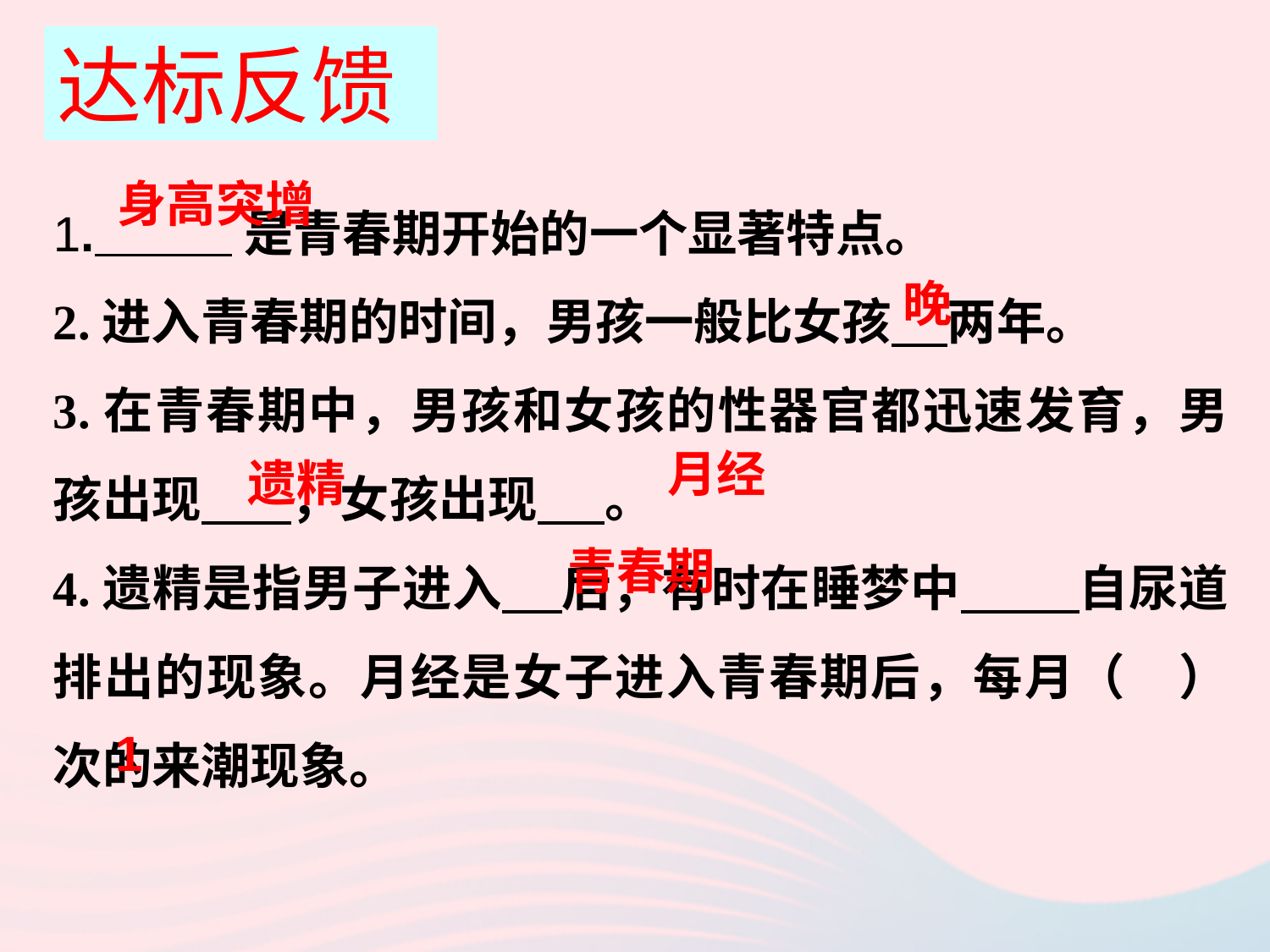

达标反馈
1.          是青春期开始的一个显著特点。
2.进入青春期的时间，男孩一般比女孩     两年。
3.在青春期中，男孩和女孩的性器官都迅速发育，男孩出现        ，女孩出现      。
4.遗精是指男子进入     后，有时在睡梦中          自尿道排出的现象。月经是女子进入青春期后，每月（    ）次的来潮现象。
身高突增
晚
月经
遗精
青春期
1